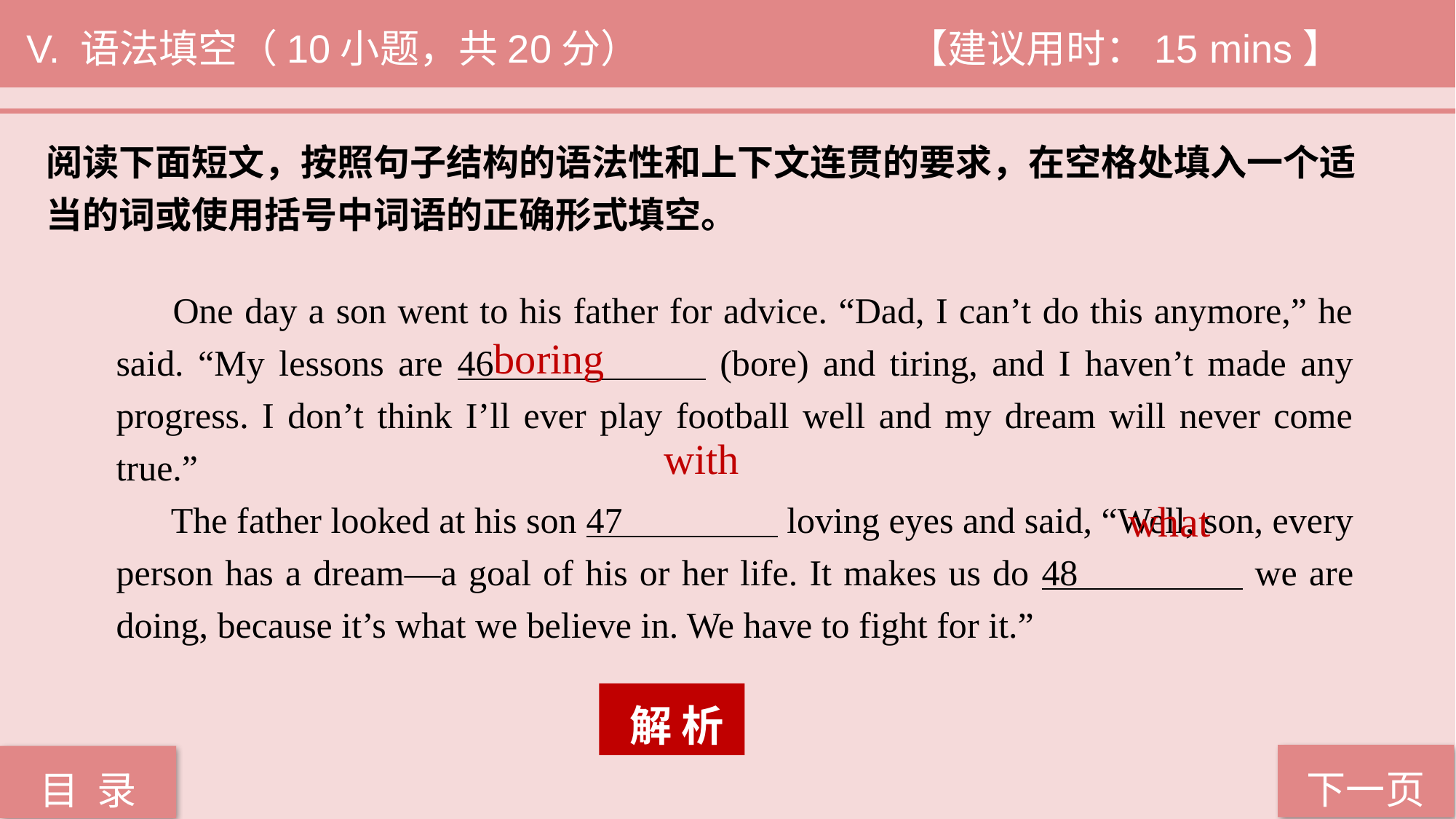

V. 语法填空（10小题，共20分） 			 【建议用时：15 mins】
阅读下面短文，按照句子结构的语法性和上下文连贯的要求，在空格处填入一个适
当的词或使用括号中词语的正确形式填空。
     One day a son went to his father for advice. “Dad, I can’t do this anymore,” he said. “My lessons are 46                (bore) and tiring, and I haven’t made any progress. I don’t think I’ll ever play football well and my dream will never come true.”
      The father looked at his son 47                  loving eyes and said, “Well, son, every person has a dream—a goal of his or her life. It makes us do 48               we are doing, because it’s what we believe in. We have to fight for it.”
boring
with
what
 解 析